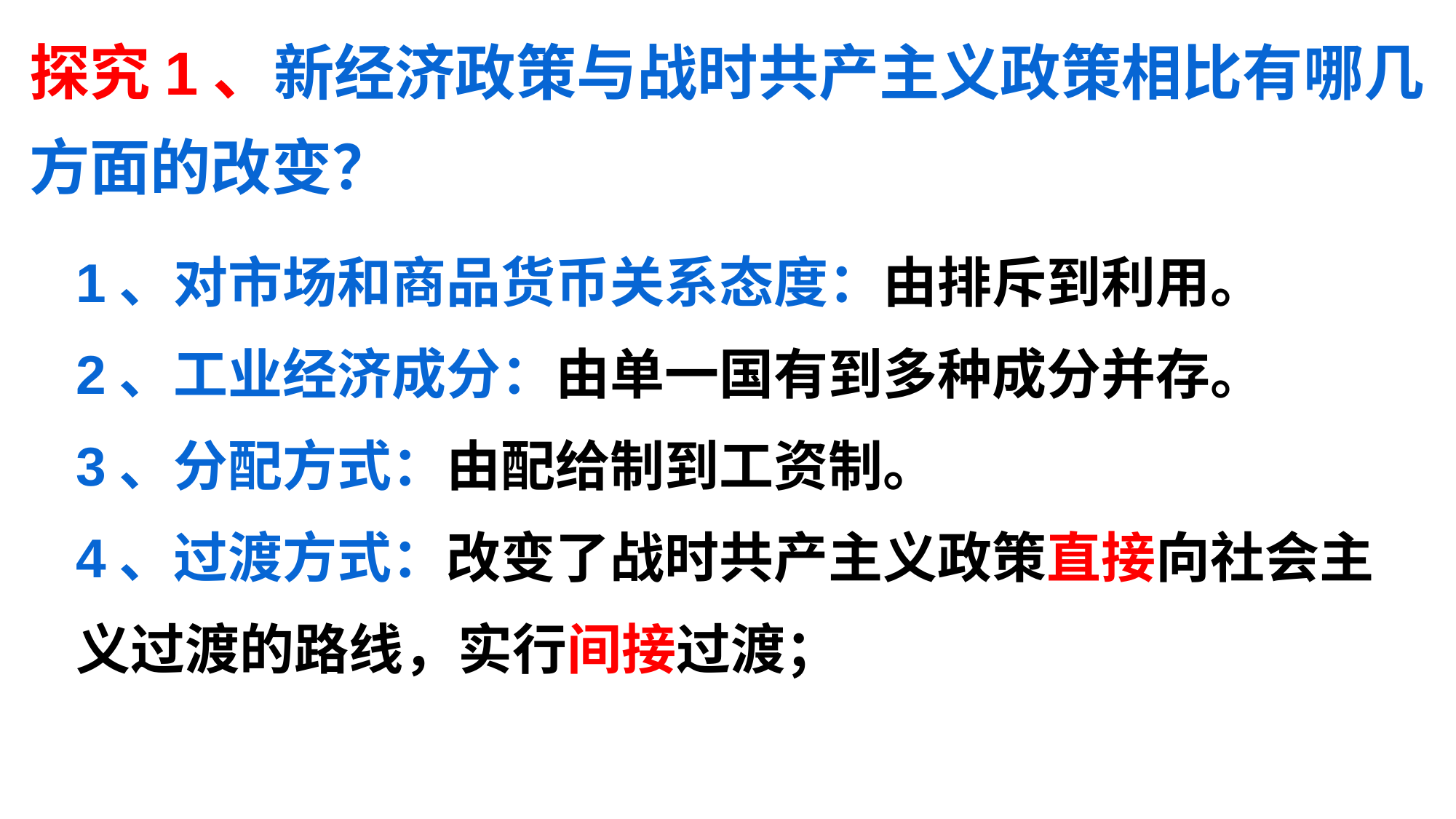

探究1、新经济政策与战时共产主义政策相比有哪几方面的改变？
1、对市场和商品货币关系态度：由排斥到利用。
2、工业经济成分：由单一国有到多种成分并存。
3、分配方式：由配给制到工资制。
4、过渡方式：改变了战时共产主义政策直接向社会主义过渡的路线，实行间接过渡；